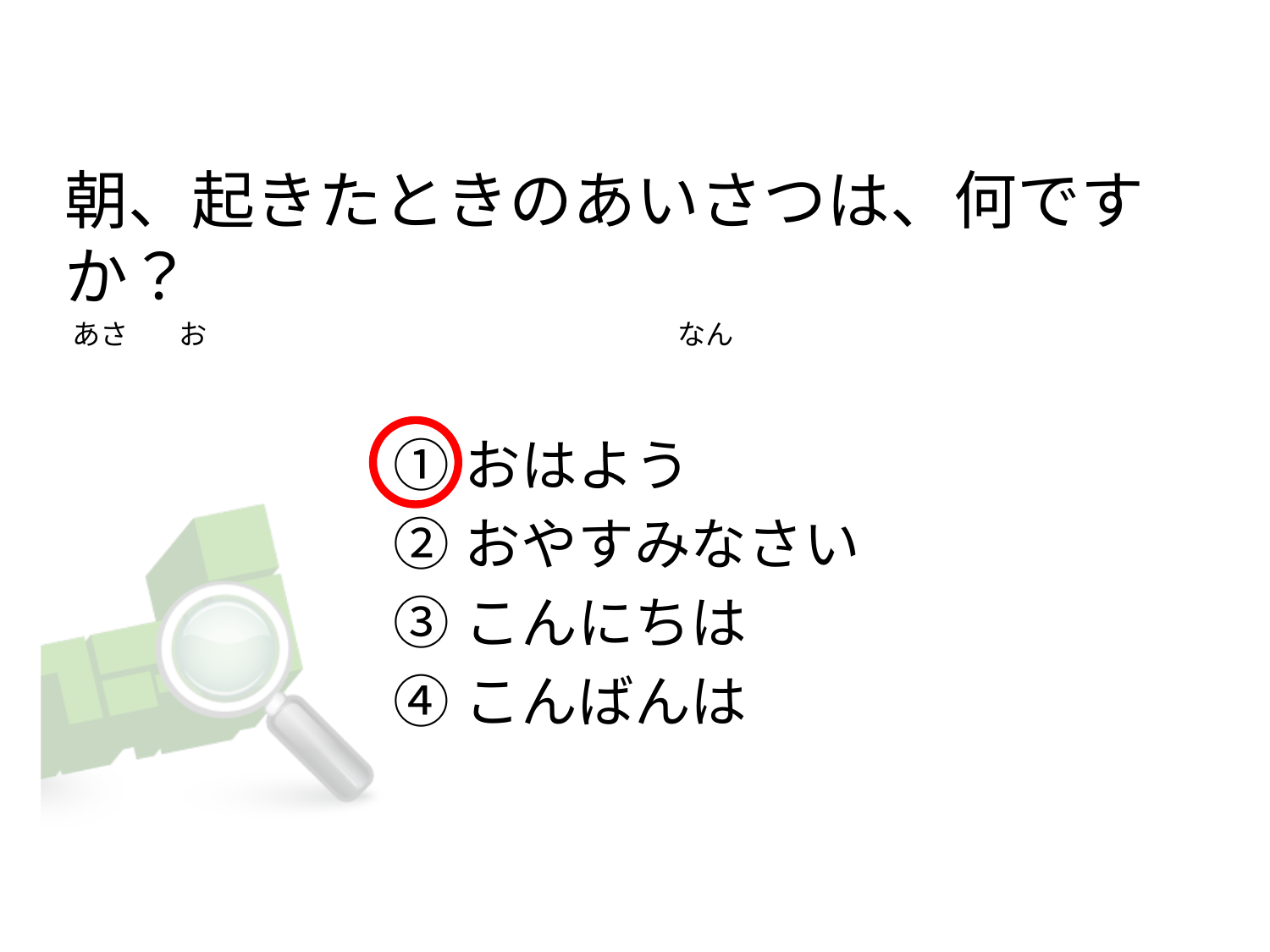

# 朝、起きたときのあいさつは、何ですか？  あさ        お                                                                          なん

おはよう
おやすみなさい
こんにちは
こんばんは